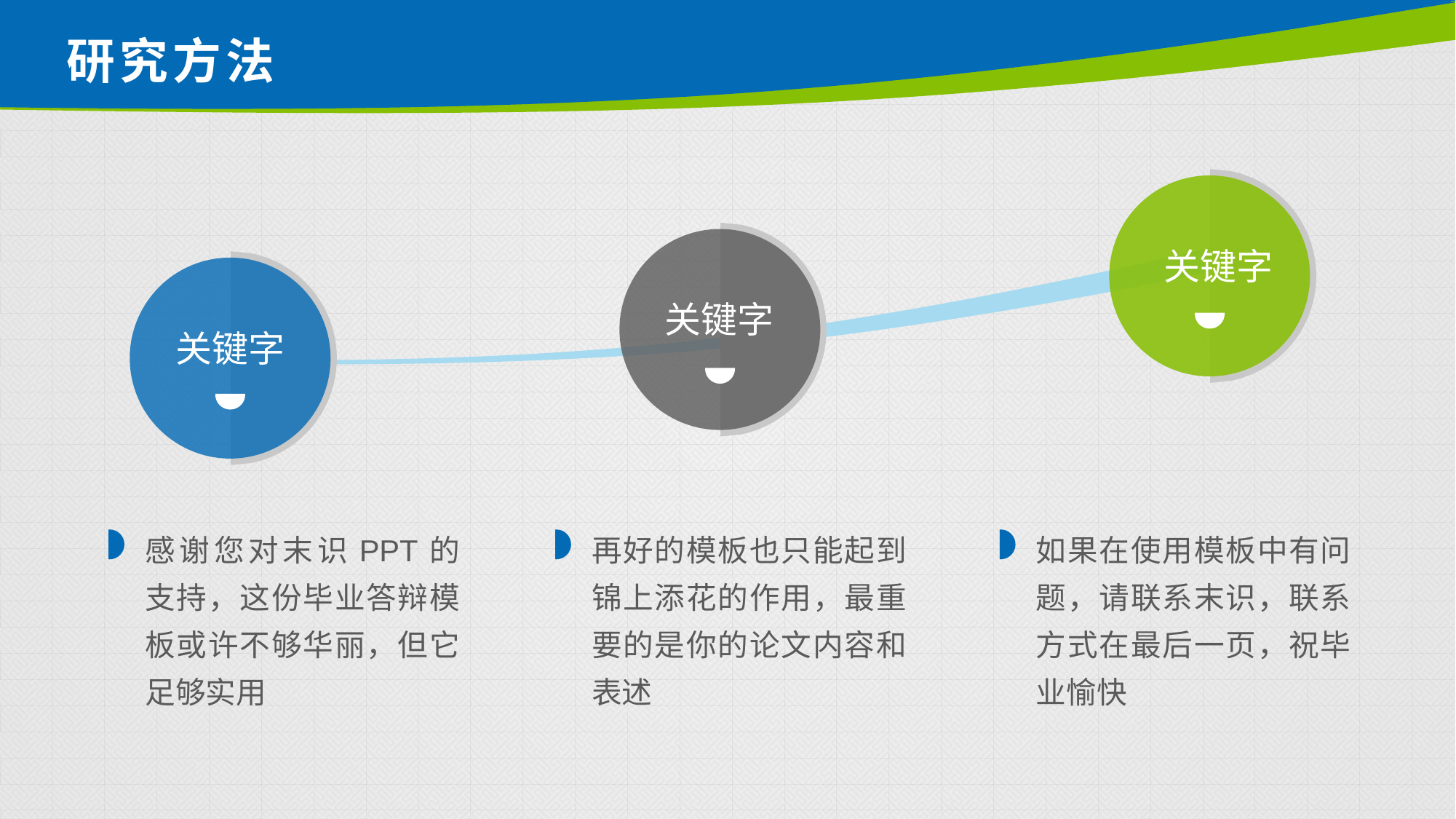

# 研究方法

关键字

关键字

关键字

感谢您对末识PPT的支持，这份毕业答辩模板或许不够华丽，但它足够实用

再好的模板也只能起到锦上添花的作用，最重要的是你的论文内容和表述

如果在使用模板中有问题，请联系末识，联系方式在最后一页，祝毕业愉快